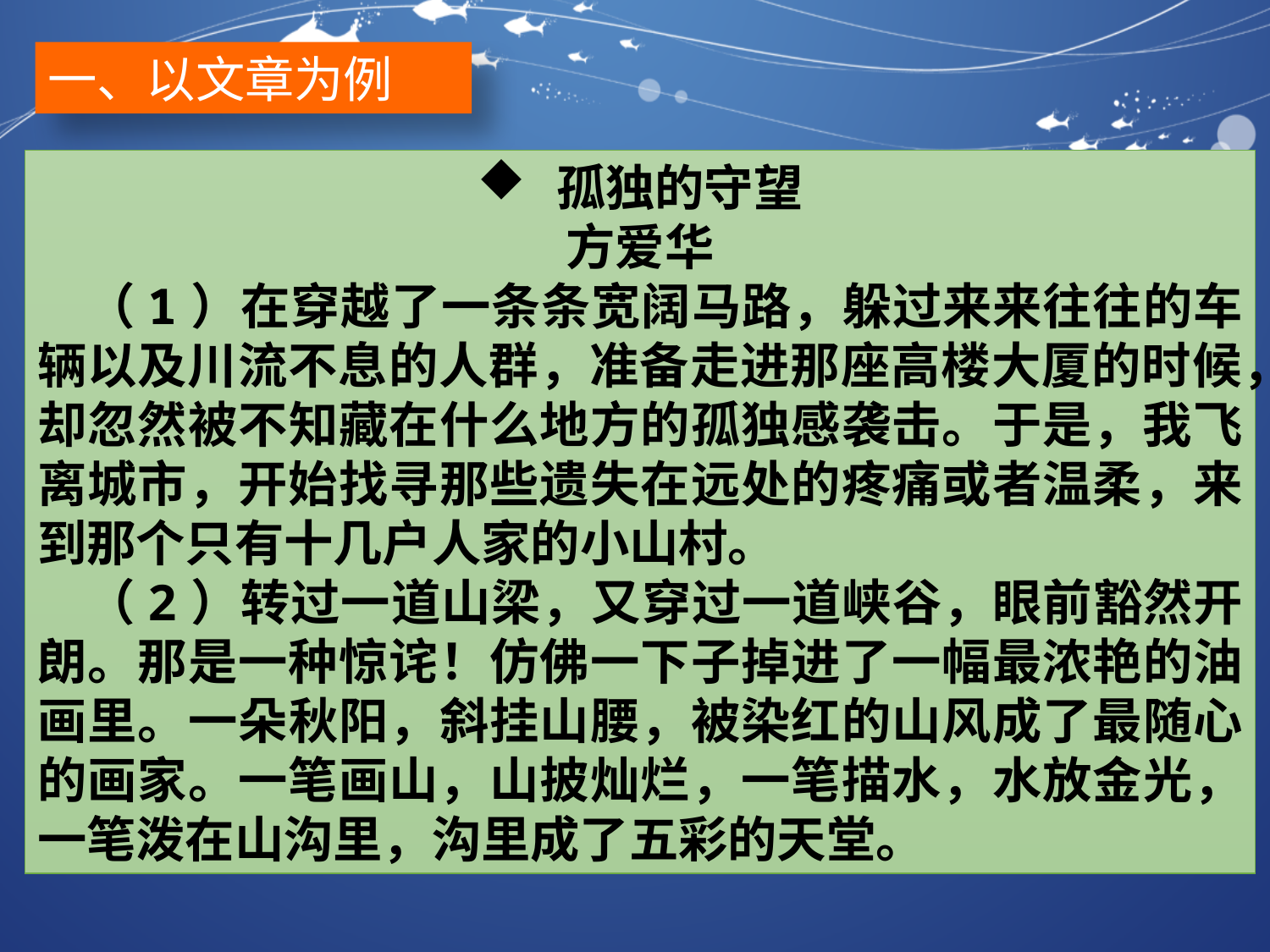

一、以文章为例
孤独的守望
方爱华
   （1）在穿越了一条条宽阔马路，躲过来来往往的车辆以及川流不息的人群，准备走进那座高楼大厦的时候，却忽然被不知藏在什么地方的孤独感袭击。于是，我飞离城市，开始找寻那些遗失在远处的疼痛或者温柔，来到那个只有十几户人家的小山村。
   （2）转过一道山梁，又穿过一道峡谷，眼前豁然开朗。那是一种惊诧！仿佛一下子掉进了一幅最浓艳的油画里。一朵秋阳，斜挂山腰，被染红的山风成了最随心的画家。一笔画山，山披灿烂，一笔描水，水放金光，一笔泼在山沟里，沟里成了五彩的天堂。